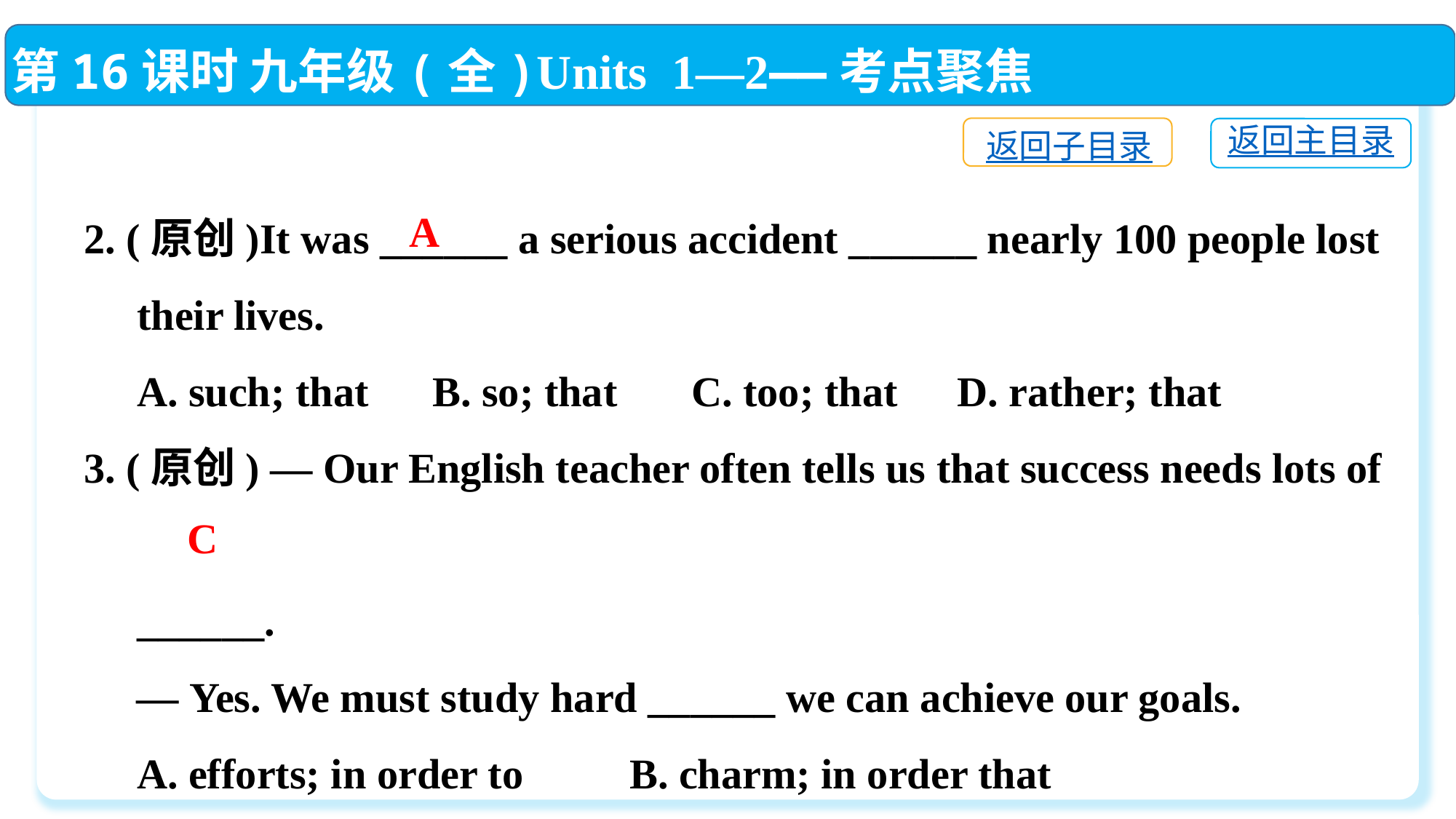

第16课时 九年级(全)Units  1—2——考点聚焦

返回子目录
返回主目录
2. (原创)It was ______ a serious accident ______ nearly 100 people lost
     their lives.
     A. such; that	  B. so; that       C. too; that  	D. rather; that
3. (原创) — Our English teacher often tells us that success needs lots of
     ______.
     — Yes. We must study hard ______ we can achieve our goals.
     A. efforts; in order to	B. charm; in order that
     C. efforts; so that	          D. charm; so as to
A

C